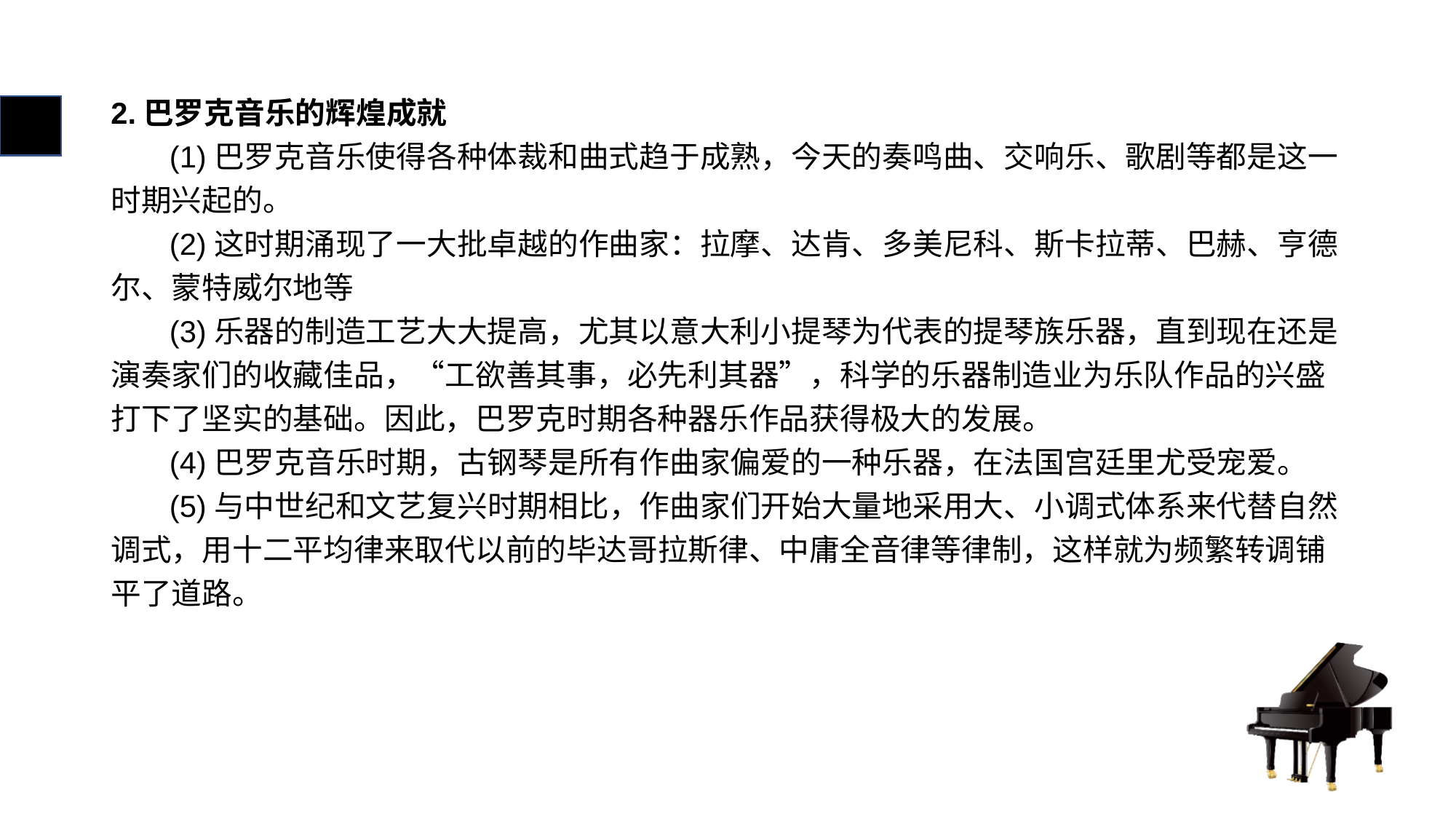

# 2.巴罗克音乐的辉煌成就
       (1)巴罗克音乐使得各种体裁和曲式趋于成熟，今天的奏鸣曲、交响乐、歌剧等都是这一时期兴起的。
       (2)这时期涌现了一大批卓越的作曲家：拉摩、达肯、多美尼科、斯卡拉蒂、巴赫、亨德尔、蒙特威尔地等
       (3)乐器的制造工艺大大提高，尤其以意大利小提琴为代表的提琴族乐器，直到现在还是演奏家们的收藏佳品，“工欲善其事，必先利其器”，科学的乐器制造业为乐队作品的兴盛打下了坚实的基础。因此，巴罗克时期各种器乐作品获得极大的发展。
       (4)巴罗克音乐时期，古钢琴是所有作曲家偏爱的一种乐器，在法国宫廷里尤受宠爱。
       (5)与中世纪和文艺复兴时期相比，作曲家们开始大量地采用大、小调式体系来代替自然调式，用十二平均律来取代以前的毕达哥拉斯律、中庸全音律等律制，这样就为频繁转调铺平了道路。